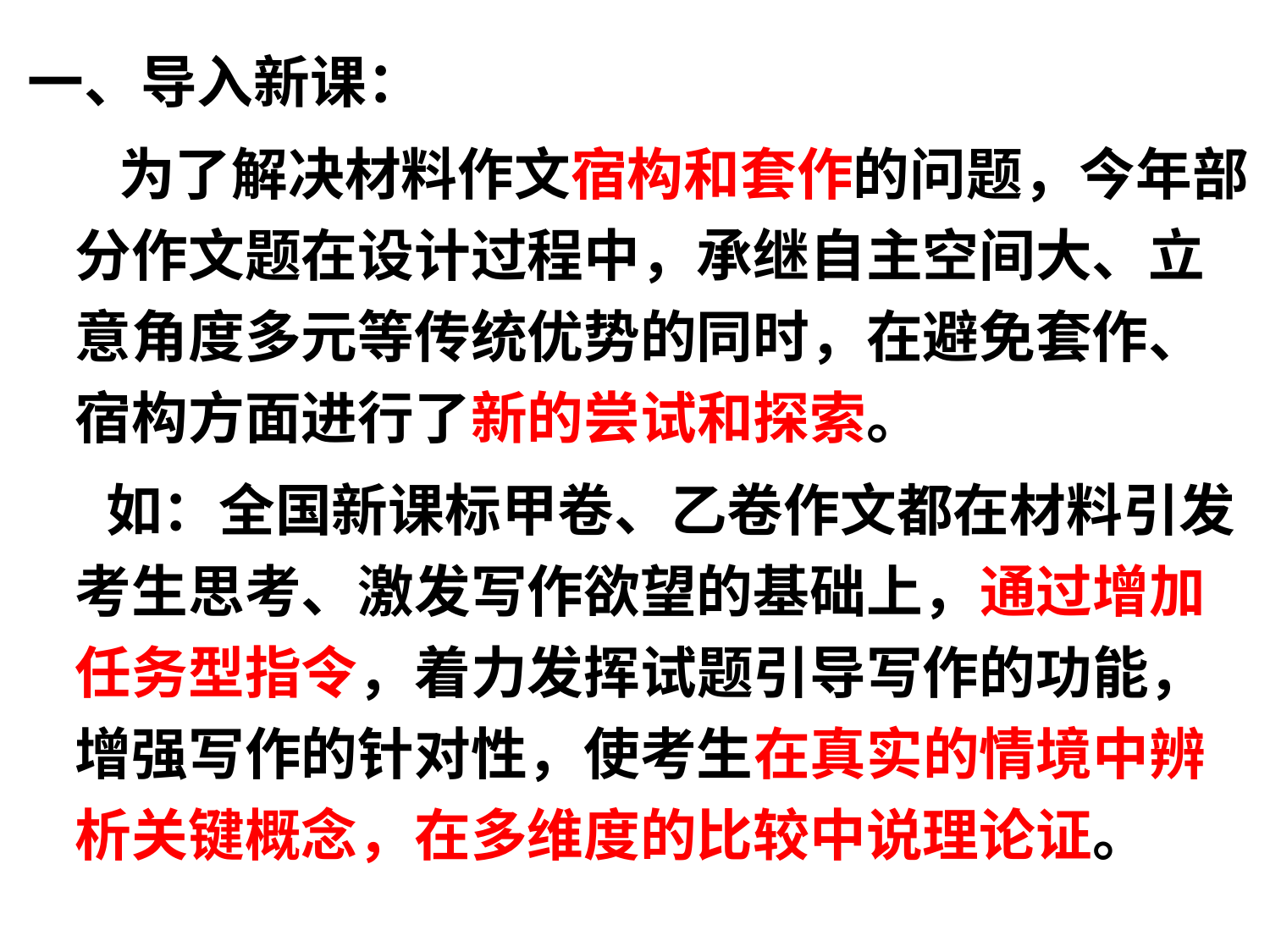

一、导入新课：
      为了解决材料作文宿构和套作的问题，今年部分作文题在设计过程中，承继自主空间大、立意角度多元等传统优势的同时，在避免套作、宿构方面进行了新的尝试和探索。
     如：全国新课标甲卷、乙卷作文都在材料引发考生思考、激发写作欲望的基础上，通过增加任务型指令，着力发挥试题引导写作的功能，增强写作的针对性，使考生在真实的情境中辨析关键概念，在多维度的比较中说理论证。